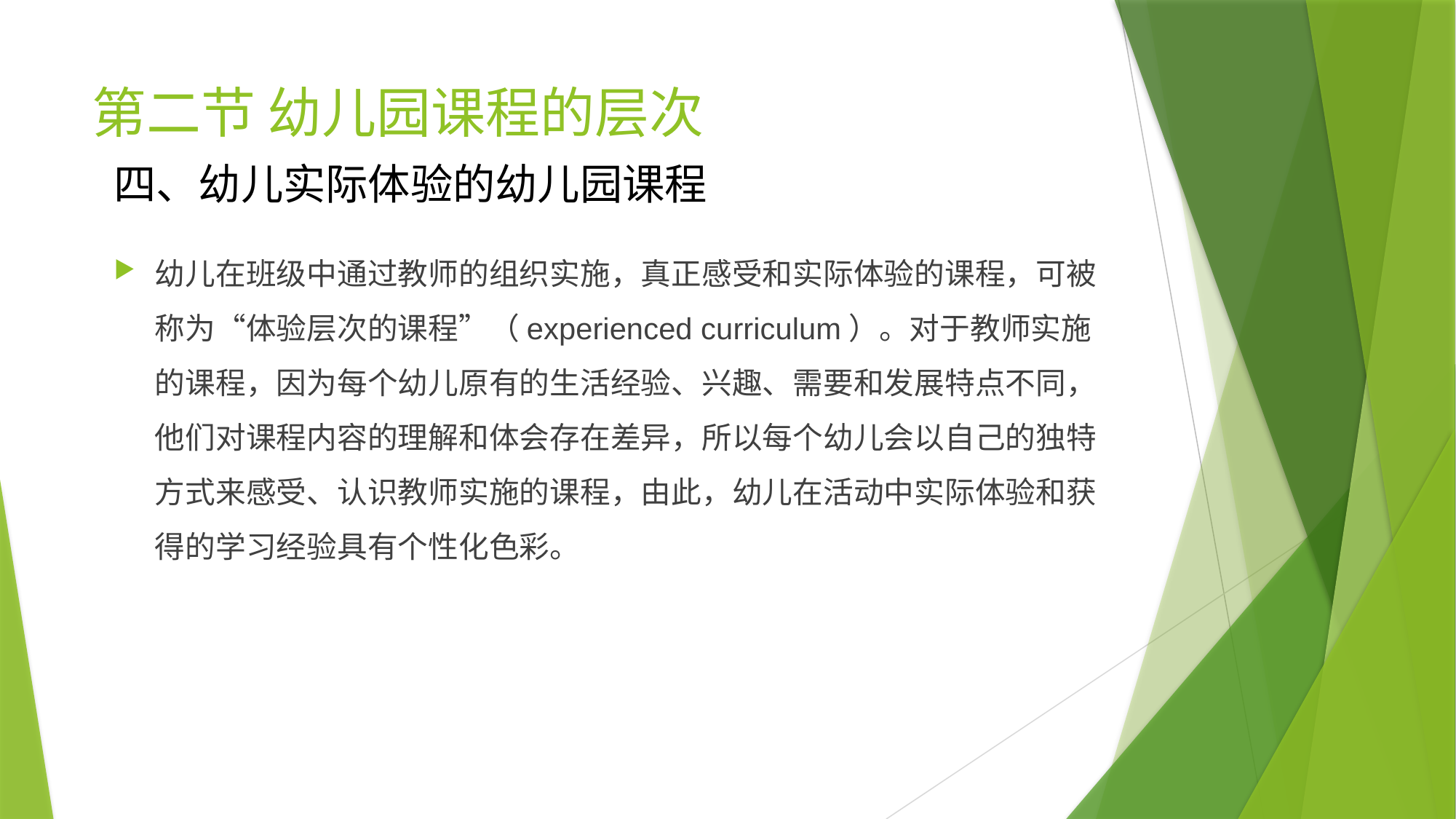

# 第二节 幼儿园课程的层次
四、幼儿实际体验的幼儿园课程
幼儿在班级中通过教师的组织实施，真正感受和实际体验的课程，可被称为“体验层次的课程”（experienced curriculum）。对于教师实施的课程，因为每个幼儿原有的生活经验、兴趣、需要和发展特点不同，他们对课程内容的理解和体会存在差异，所以每个幼儿会以自己的独特方式来感受、认识教师实施的课程，由此，幼儿在活动中实际体验和获得的学习经验具有个性化色彩。